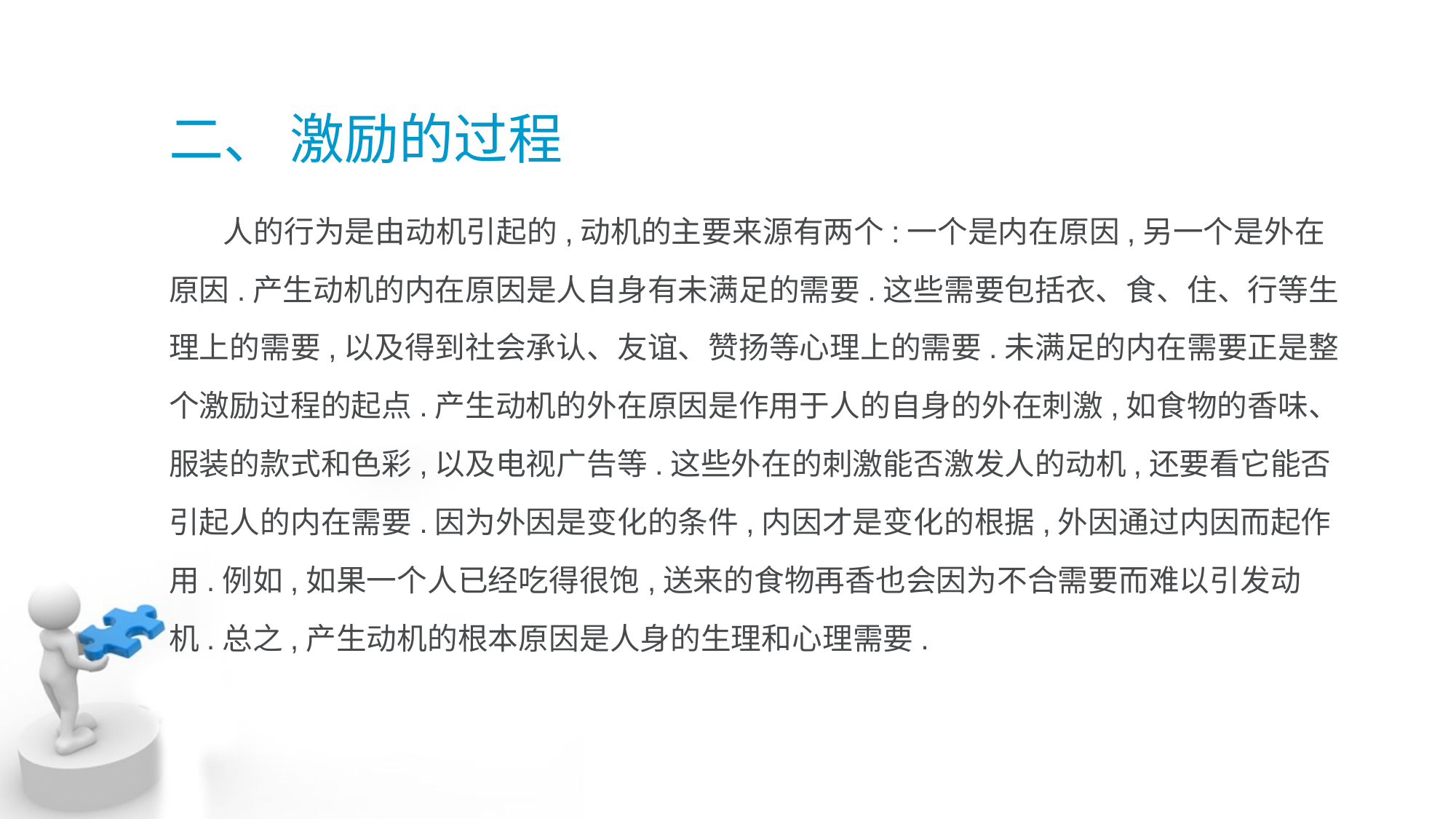

# 二、 激励的过程
       人的行为是由动机引起的,动机的主要来源有两个:一个是内在原因,另一个是外在
原因.产生动机的内在原因是人自身有未满足的需要.这些需要包括衣、食、住、行等生
理上的需要,以及得到社会承认、友谊、赞扬等心理上的需要.未满足的内在需要正是整
个激励过程的起点.产生动机的外在原因是作用于人的自身的外在刺激,如食物的香味、
服装的款式和色彩,以及电视广告等.这些外在的刺激能否激发人的动机,还要看它能否
引起人的内在需要.因为外因是变化的条件,内因才是变化的根据,外因通过内因而起作
用.例如,如果一个人已经吃得很饱,送来的食物再香也会因为不合需要而难以引发动
机.总之,产生动机的根本原因是人身的生理和心理需要.